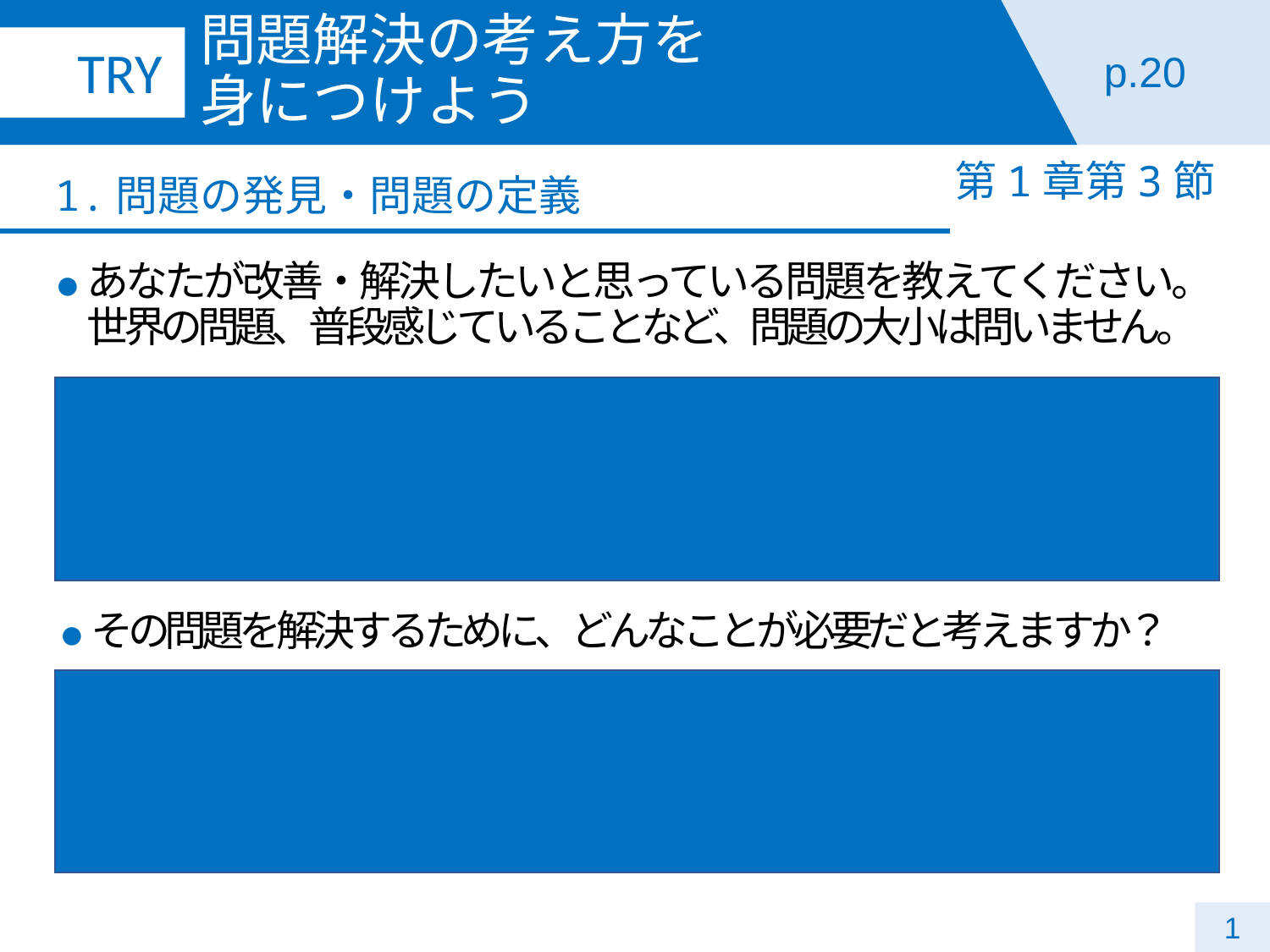

# 問題解決の考え方を 身につけよう
p.20
第1章第3節
1.問題の発見・問題の定義
あなたが改善・解決したいと思っている問題を教えてください。
世界の問題、普段感じていることなど、問題の大小は問いません。

その問題を解決するために、どんなことが必要だと考えますか？

1